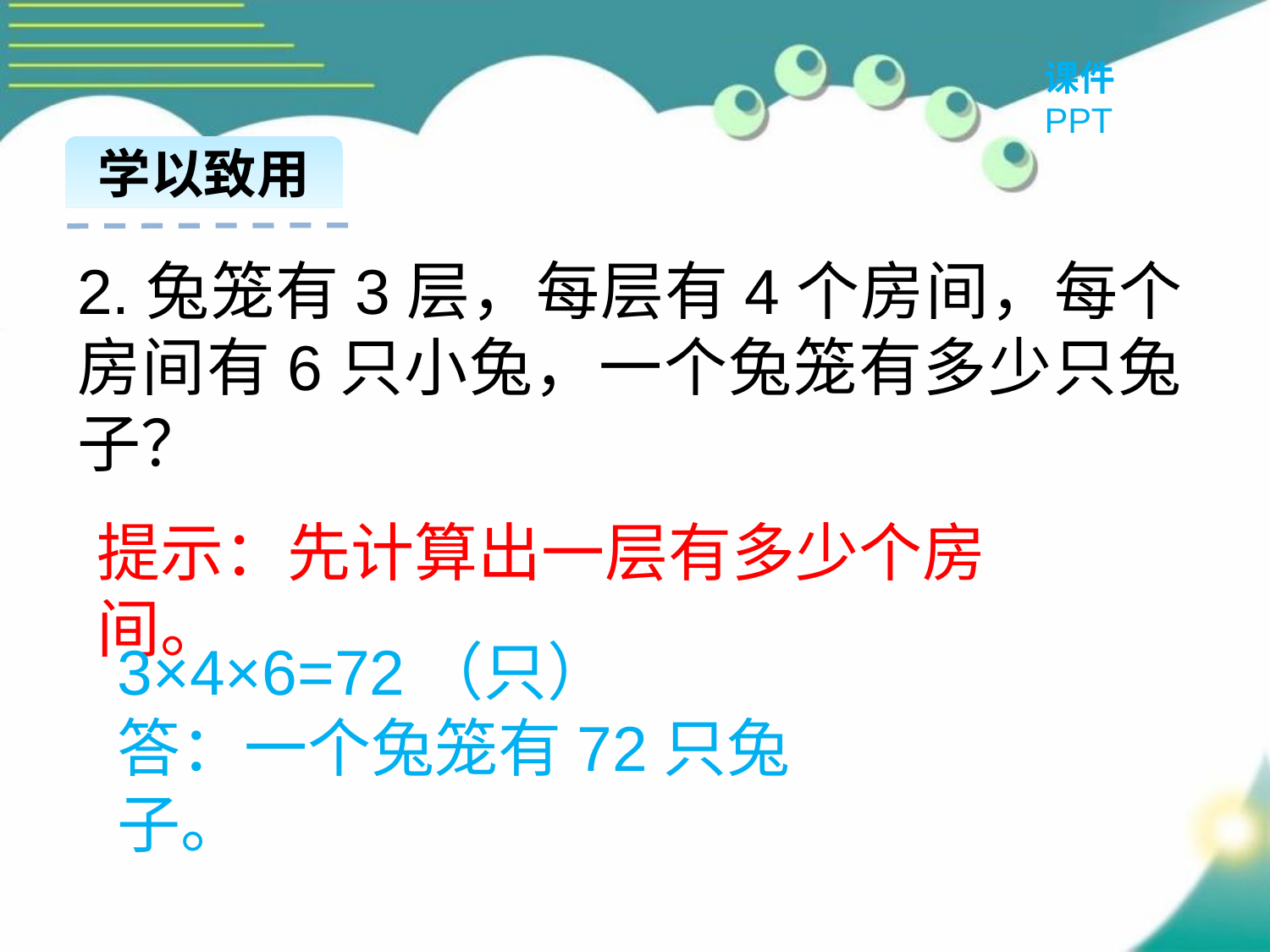

课件PPT
学以致用

2.兔笼有3层，每层有4个房间，每个房间有6只小兔，一个兔笼有多少只兔子？
提示：先计算出一层有多少个房间。
3×4×6=72（只）
答：一个兔笼有72只兔子。